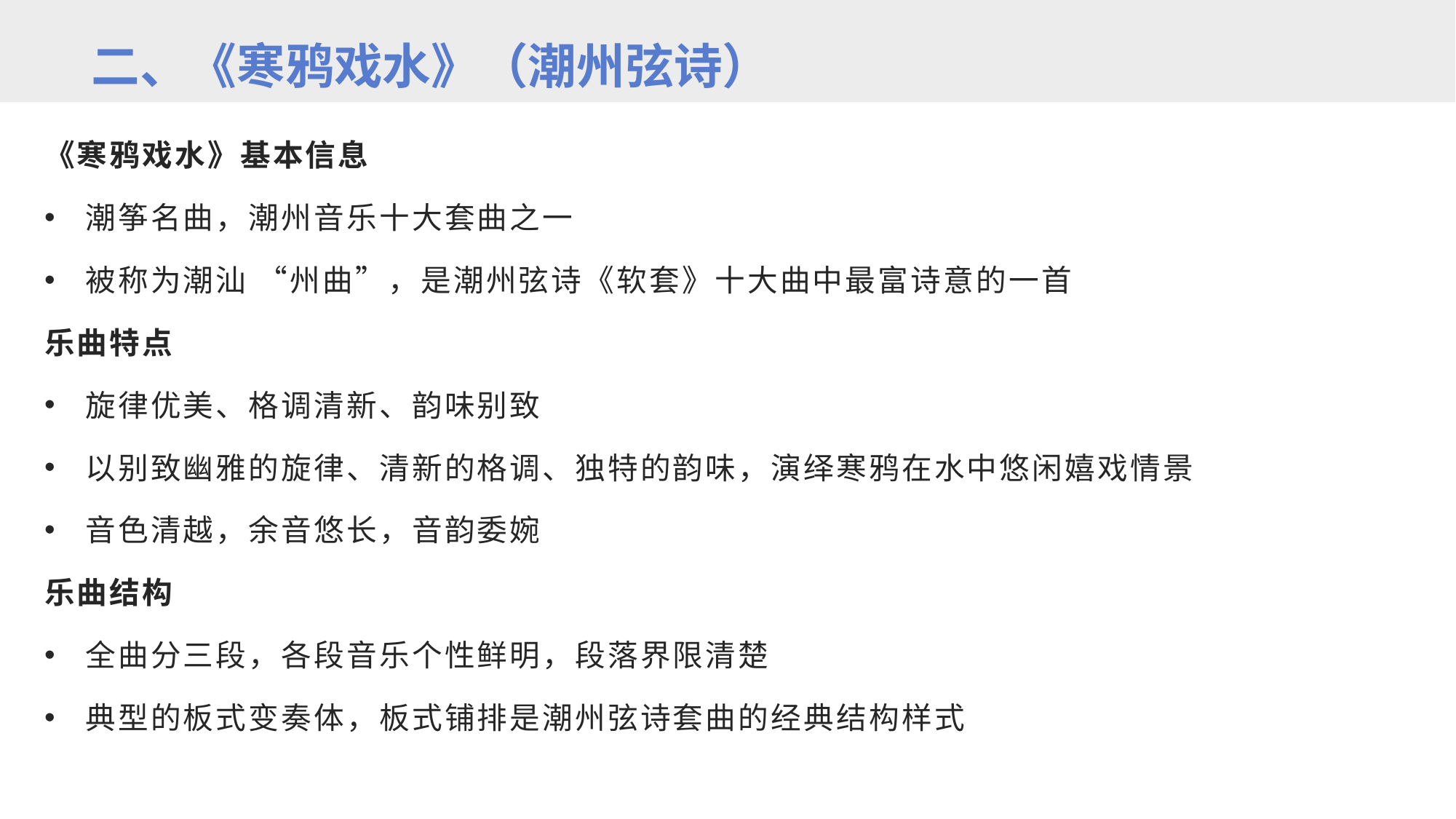

二、《寒鸦戏水》（潮州弦诗）
《寒鸦戏水》基本信息
潮筝名曲，潮州音乐十大套曲之一
被称为潮汕 “州曲”，是潮州弦诗《软套》十大曲中最富诗意的一首
乐曲特点
旋律优美、格调清新、韵味别致
以别致幽雅的旋律、清新的格调、独特的韵味，演绎寒鸦在水中悠闲嬉戏情景
音色清越，余音悠长，音韵委婉
乐曲结构
全曲分三段，各段音乐个性鲜明，段落界限清楚
典型的板式变奏体，板式铺排是潮州弦诗套曲的经典结构样式